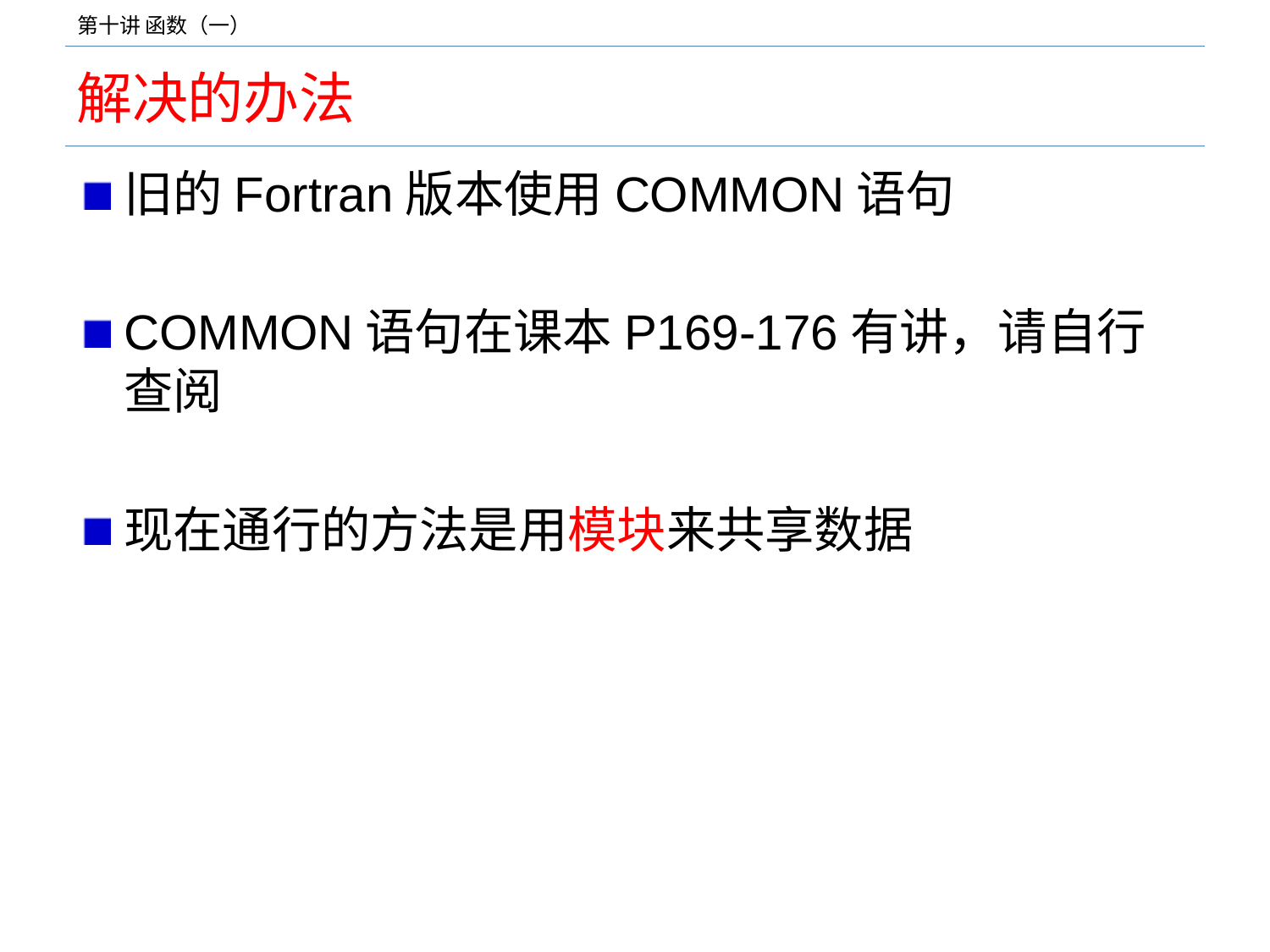

# 解决的办法
旧的Fortran版本使用COMMON语句

COMMON语句在课本P169-176有讲，请自行查阅

现在通行的方法是用模块来共享数据